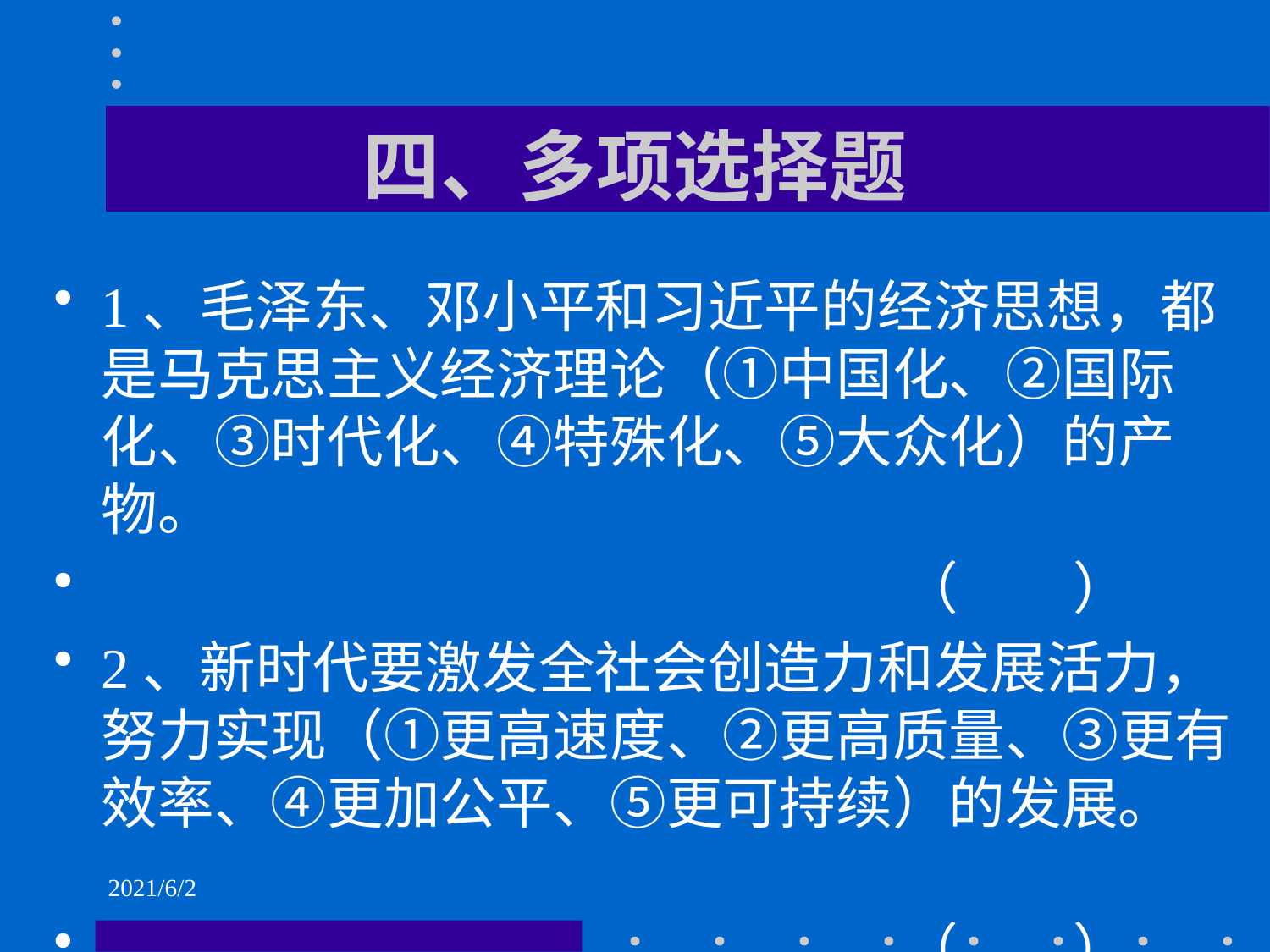

# 四、多项选择题
1、毛泽东、邓小平和习近平的经济思想，都是马克思主义经济理论（①中国化、②国际化、③时代化、④特殊化、⑤大众化）的产物。
                                                              （         ）
2、新时代要激发全社会创造力和发展活力，努力实现（①更高速度、②更高质量、③更有效率、④更加公平、⑤更可持续）的发展。
                                                              （         ）

2021/6/2